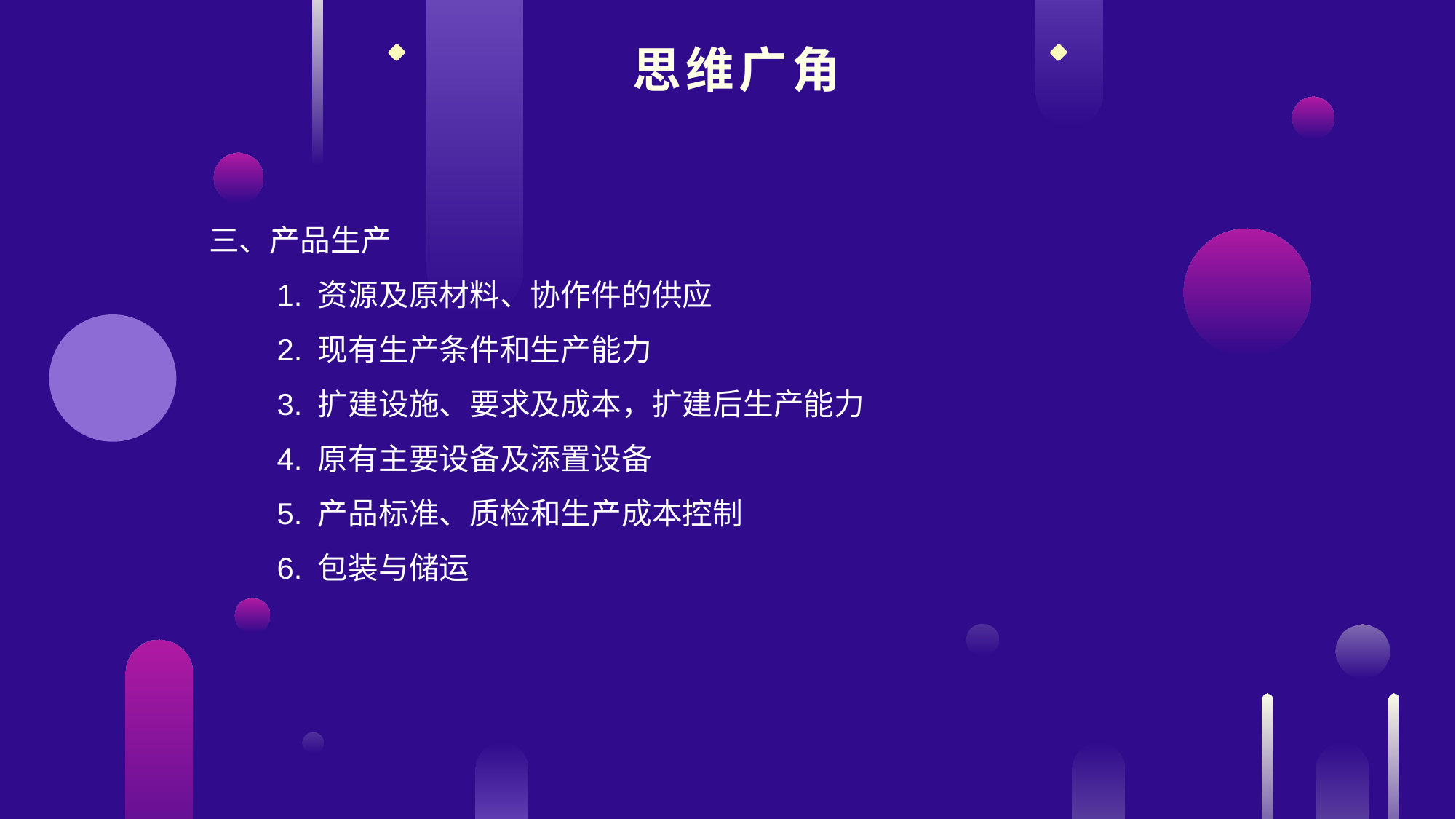

思维广角

三、产品生产
　　1. 资源及原材料、协作件的供应
　　2. 现有生产条件和生产能力
　　3. 扩建设施、要求及成本，扩建后生产能力
　　4. 原有主要设备及添置设备
　　5. 产品标准、质检和生产成本控制
　　6. 包装与储运